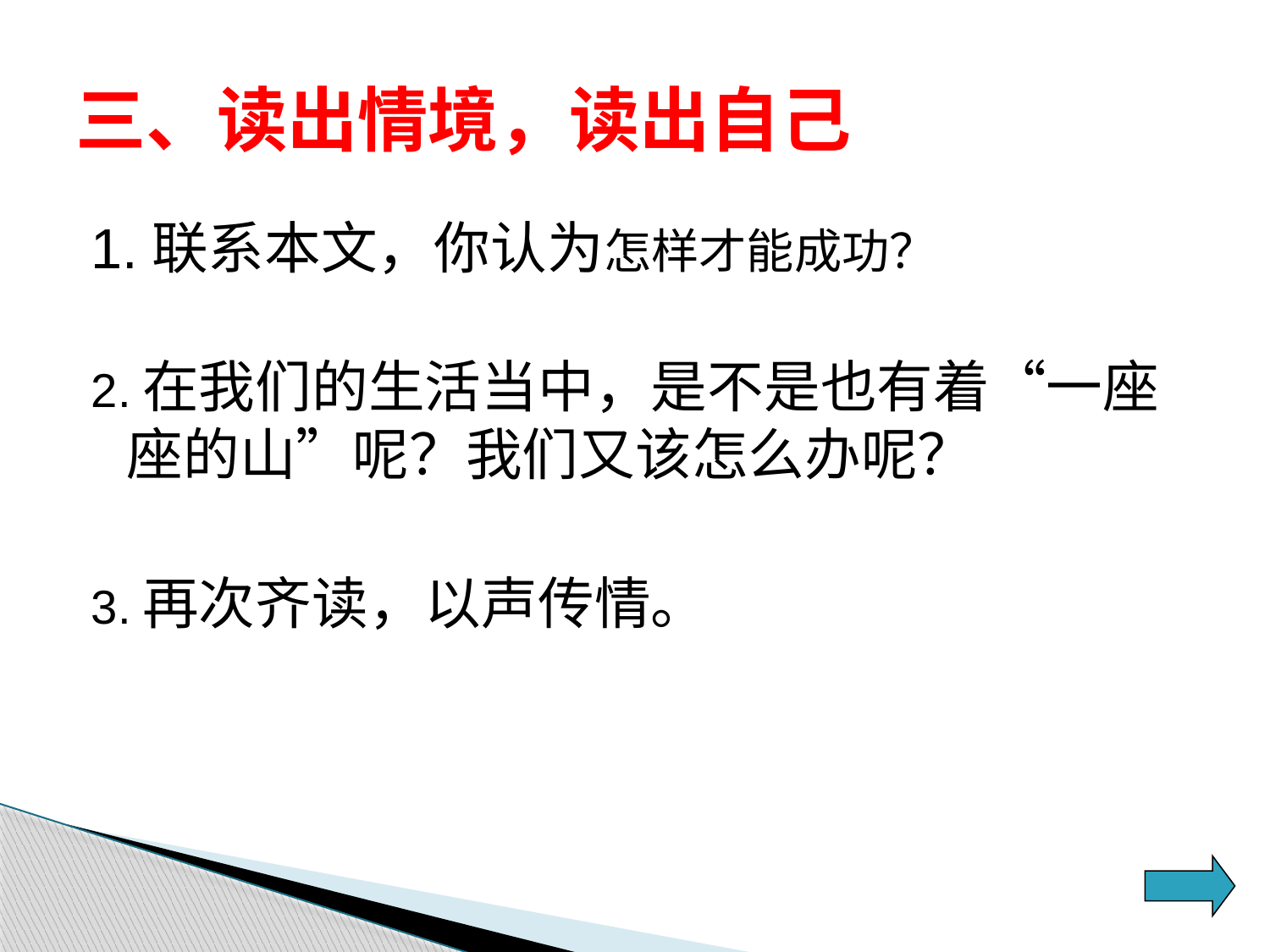

# 三、读出情境，读出自己
1.联系本文，你认为怎样才能成功？

2.在我们的生活当中，是不是也有着“一座座的山”呢？我们又该怎么办呢？

3.再次齐读，以声传情。